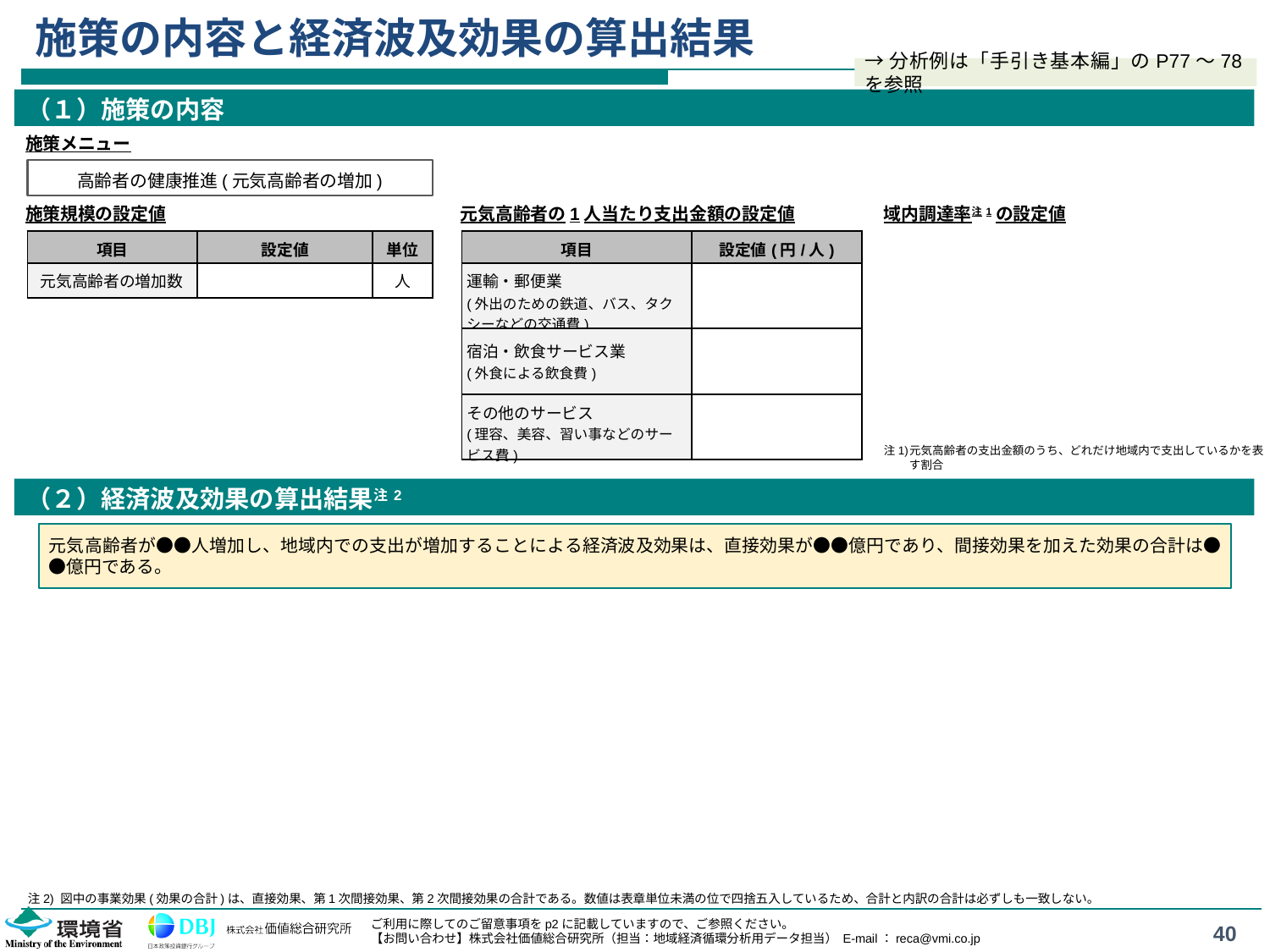

# 施策の内容と経済波及効果の算出結果
→分析例は「手引き基本編」のP77～78を参照
（１）施策の内容
施策メニュー
高齢者の健康推進(元気高齢者の増加)
施策規模の設定値
元気高齢者の1人当たり支出金額の設定値
域内調達率注1の設定値
| 項目 | 設定値 | 単位 |
| --- | --- | --- |
| 元気高齢者の増加数 |  | 人 |
| 項目 | 設定値(円/人) |
| --- | --- |
| 運輸・郵便業 (外出のための鉄道、バス、タクシーなどの交通費) |  |
| 宿泊・飲食サービス業 (外食による飲食費) |  |
| その他のサービス (理容、美容、習い事などのサービス費) |  |
注1)	元気高齢者の支出金額のうち、どれだけ地域内で支出しているかを表す割合
（２）経済波及効果の算出結果注2
元気高齢者が●●人増加し、地域内での支出が増加することによる経済波及効果は、直接効果が●●億円であり、間接効果を加えた効果の合計は●●億円である。
注2) 図中の事業効果(効果の合計)は、直接効果、第1次間接効果、第2次間接効果の合計である。数値は表章単位未満の位で四捨五入しているため、合計と内訳の合計は必ずしも一致しない。
40